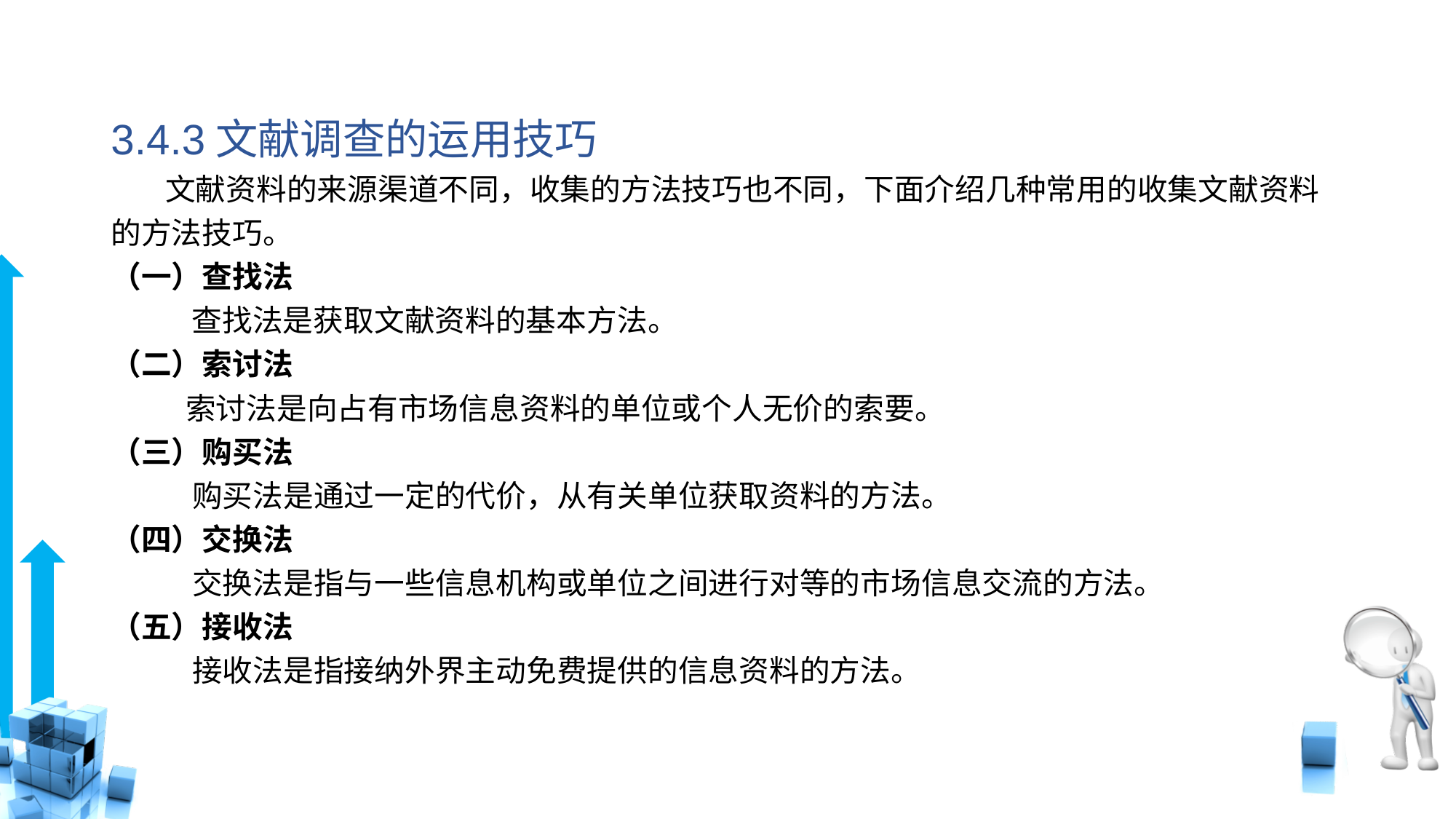

# 3.4.3文献调查的运用技巧
       文献资料的来源渠道不同，收集的方法技巧也不同，下面介绍几种常用的收集文献资料的方法技巧。
（一）查找法
　   　查找法是获取文献资料的基本方法。
（二）索讨法
          索讨法是向占有市场信息资料的单位或个人无价的索要。
（三）购买法
           购买法是通过一定的代价，从有关单位获取资料的方法。
（四）交换法
           交换法是指与一些信息机构或单位之间进行对等的市场信息交流的方法。
（五）接收法
           接收法是指接纳外界主动免费提供的信息资料的方法。